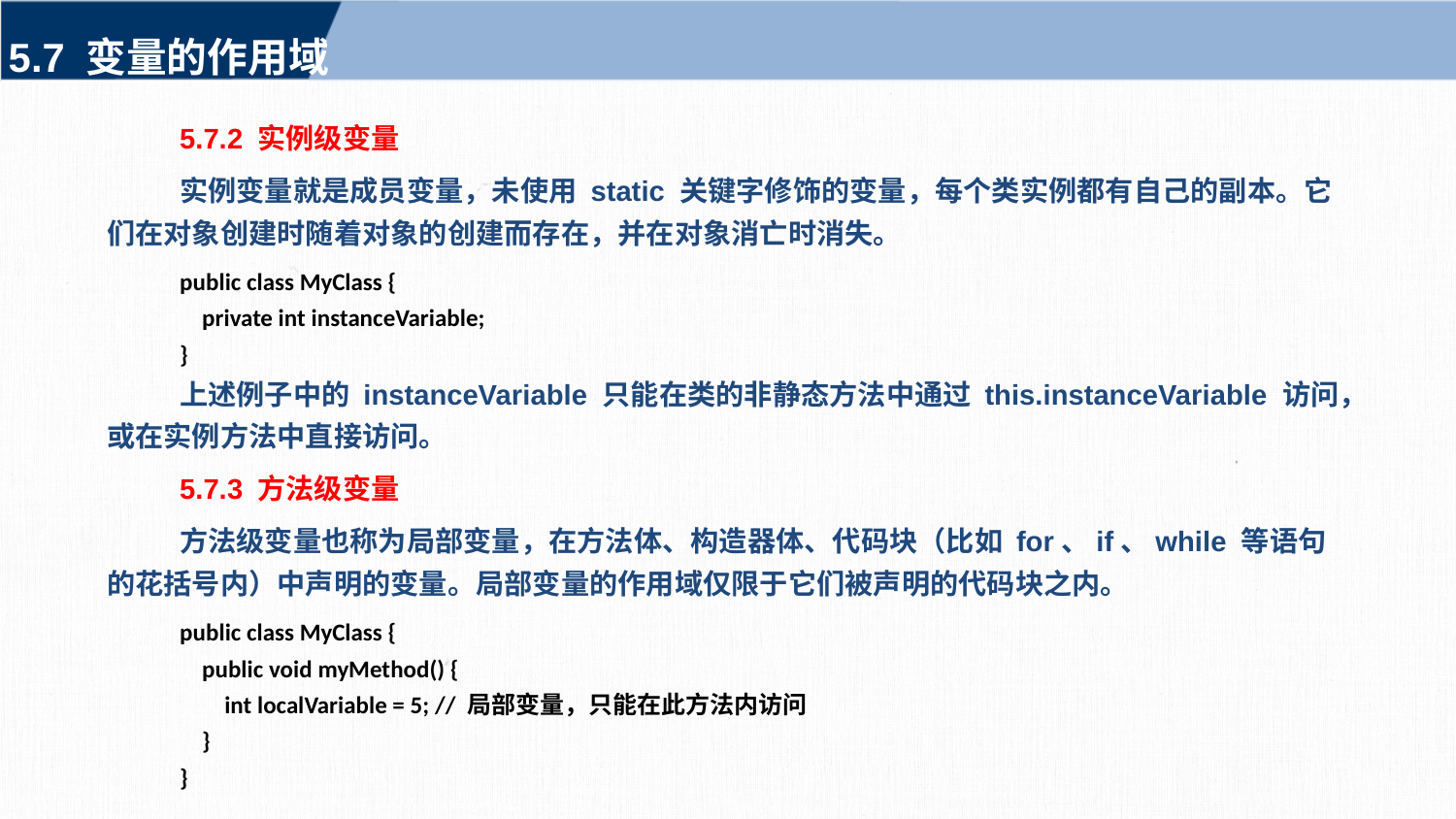

5.7 变量的作用域

5.7.2 实例级变量
实例变量就是成员变量，未使用 static 关键字修饰的变量，每个类实例都有自己的副本。它们在对象创建时随着对象的创建而存在，并在对象消亡时消失。
public class MyClass {
    private int instanceVariable;
}
上述例子中的 instanceVariable 只能在类的非静态方法中通过 this.instanceVariable 访问，或在实例方法中直接访问。
5.7.3 方法级变量
方法级变量也称为局部变量，在方法体、构造器体、代码块（比如 for、if、while 等语句的花括号内）中声明的变量。局部变量的作用域仅限于它们被声明的代码块之内。
public class MyClass {
    public void myMethod() {
        int localVariable = 5; // 局部变量，只能在此方法内访问
    }
}